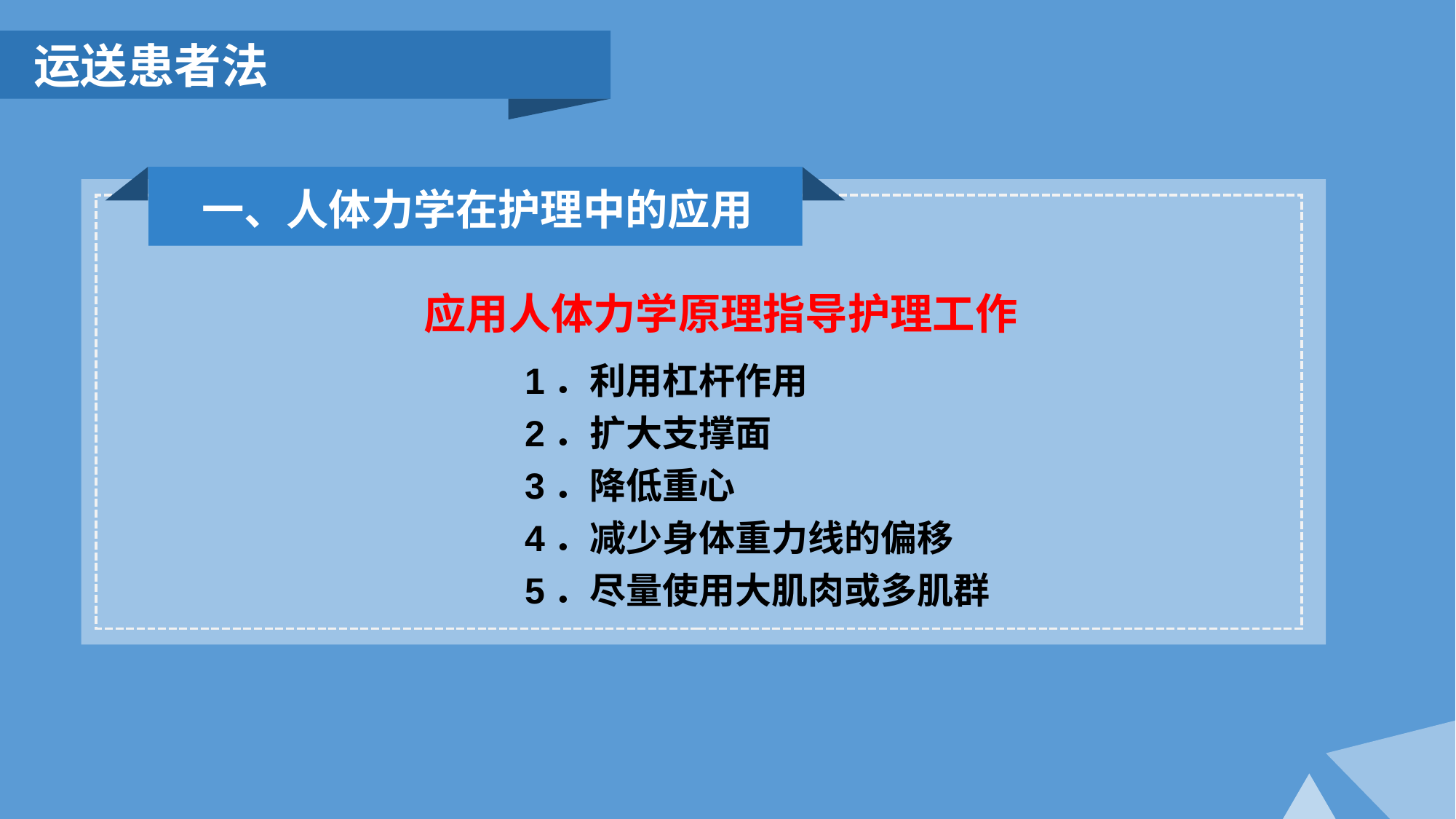

运送患者法

一、人体力学在护理中的应用

应用人体力学原理指导护理工作
1．利用杠杆作用
2．扩大支撑面
3．降低重心
4．减少身体重力线的偏移
5．尽量使用大肌肉或多肌群